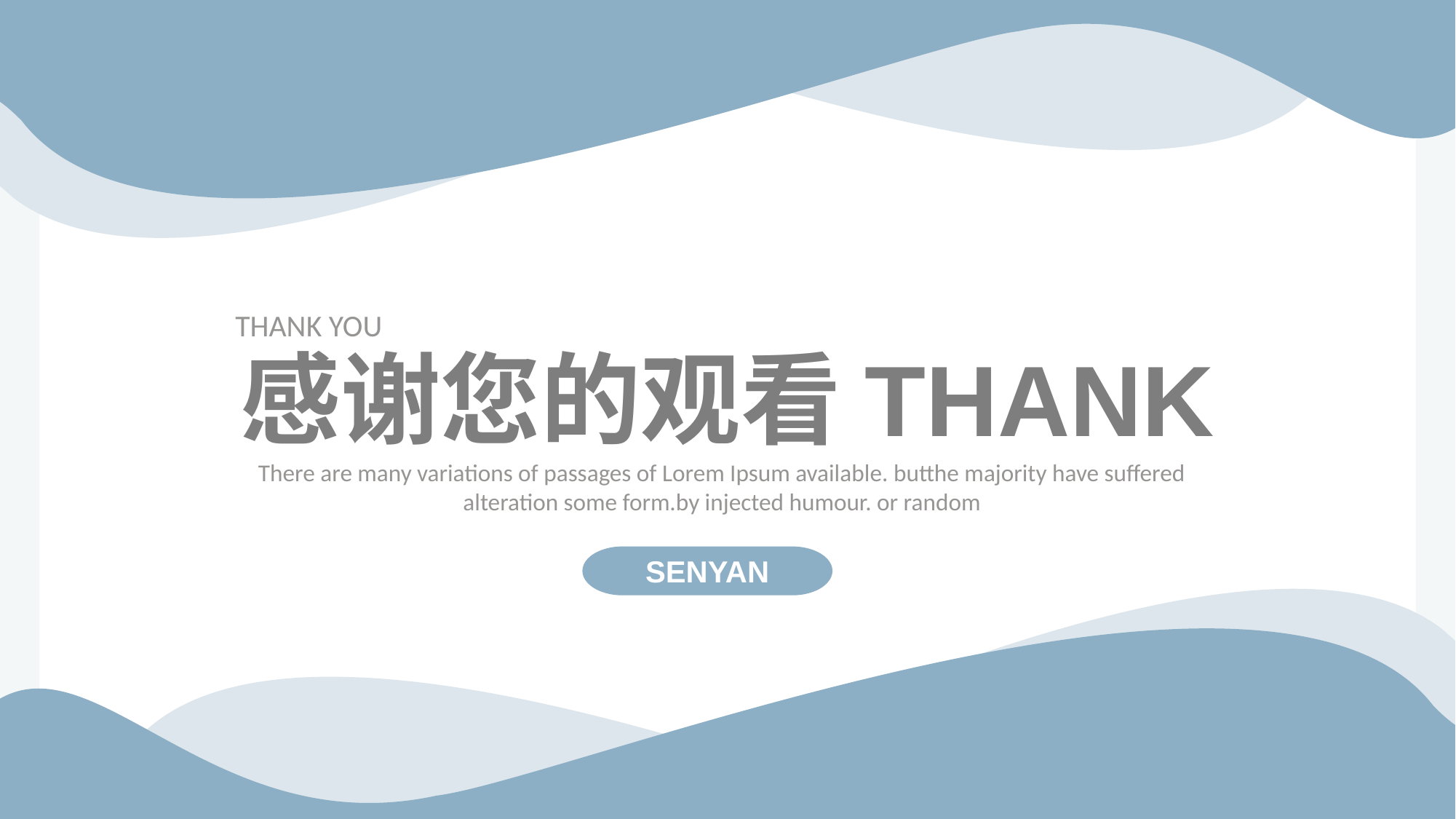

THANK YOU
感谢您的观看THANK
There are many variations of passages of Lorem Ipsum available. butthe majority have suffered alteration some form.by injected humour. or random
SENYAN